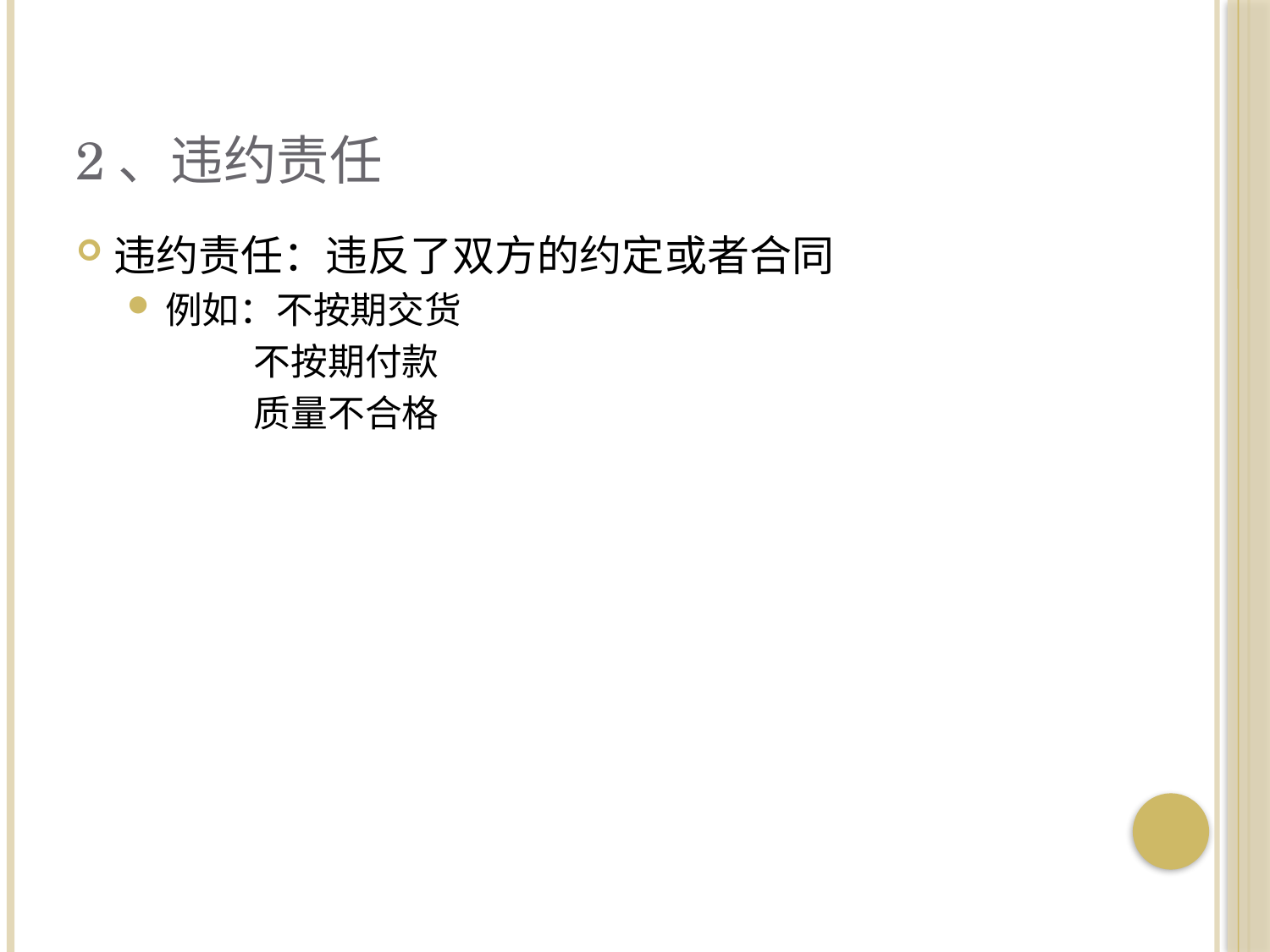

# 2、违约责任
违约责任：违反了双方的约定或者合同
例如：不按期交货
不按期付款
质量不合格